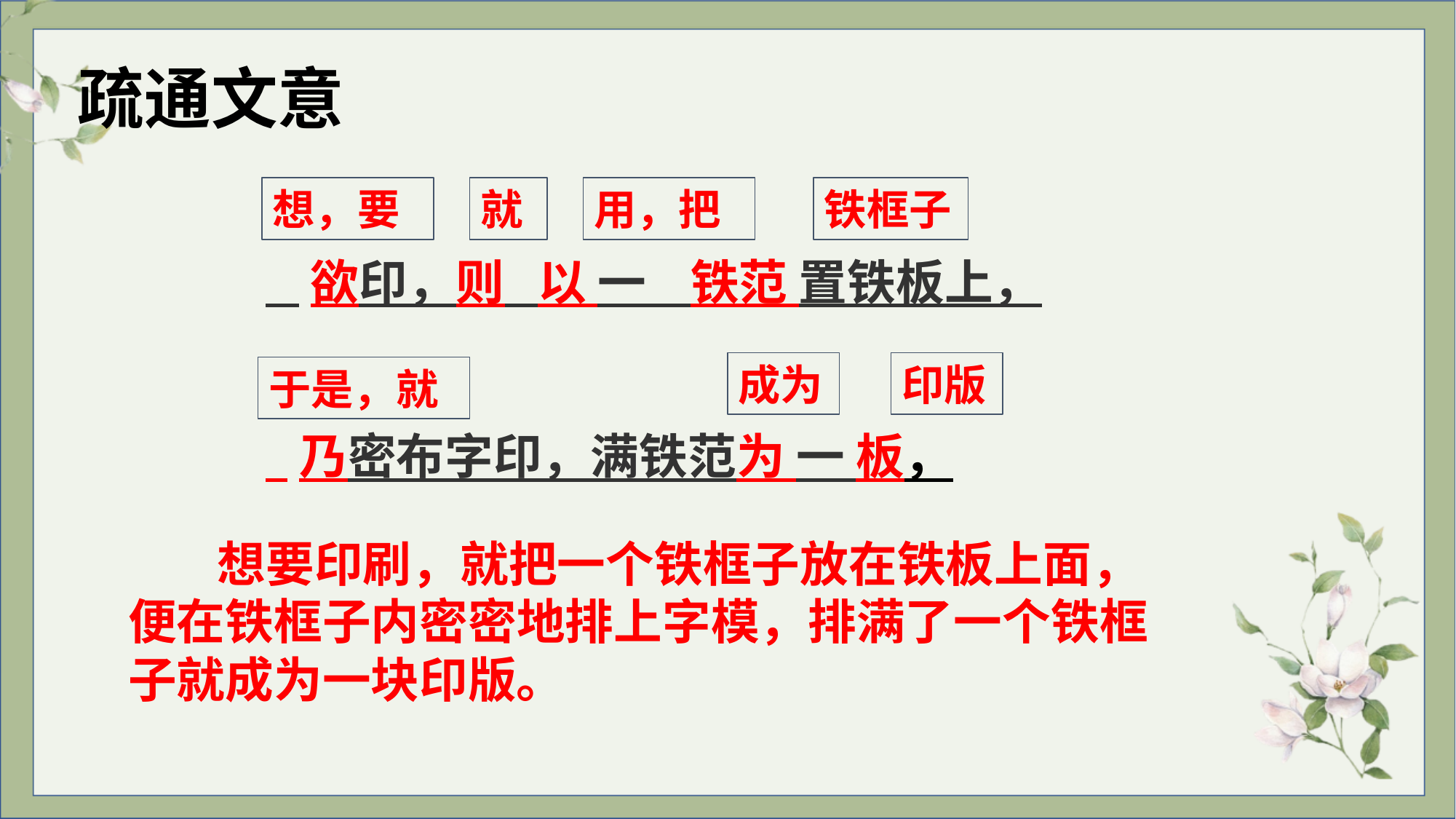

疏通文意
想，要
就
用，把
铁框子
   欲印，则   以 一    铁范 置铁板上，

  乃密布字印，满铁范为 一 板，

成为
印版
于是，就
       想要印刷，就把一个铁框子放在铁板上面，便在铁框子内密密地排上字模，排满了一个铁框子就成为一块印版。